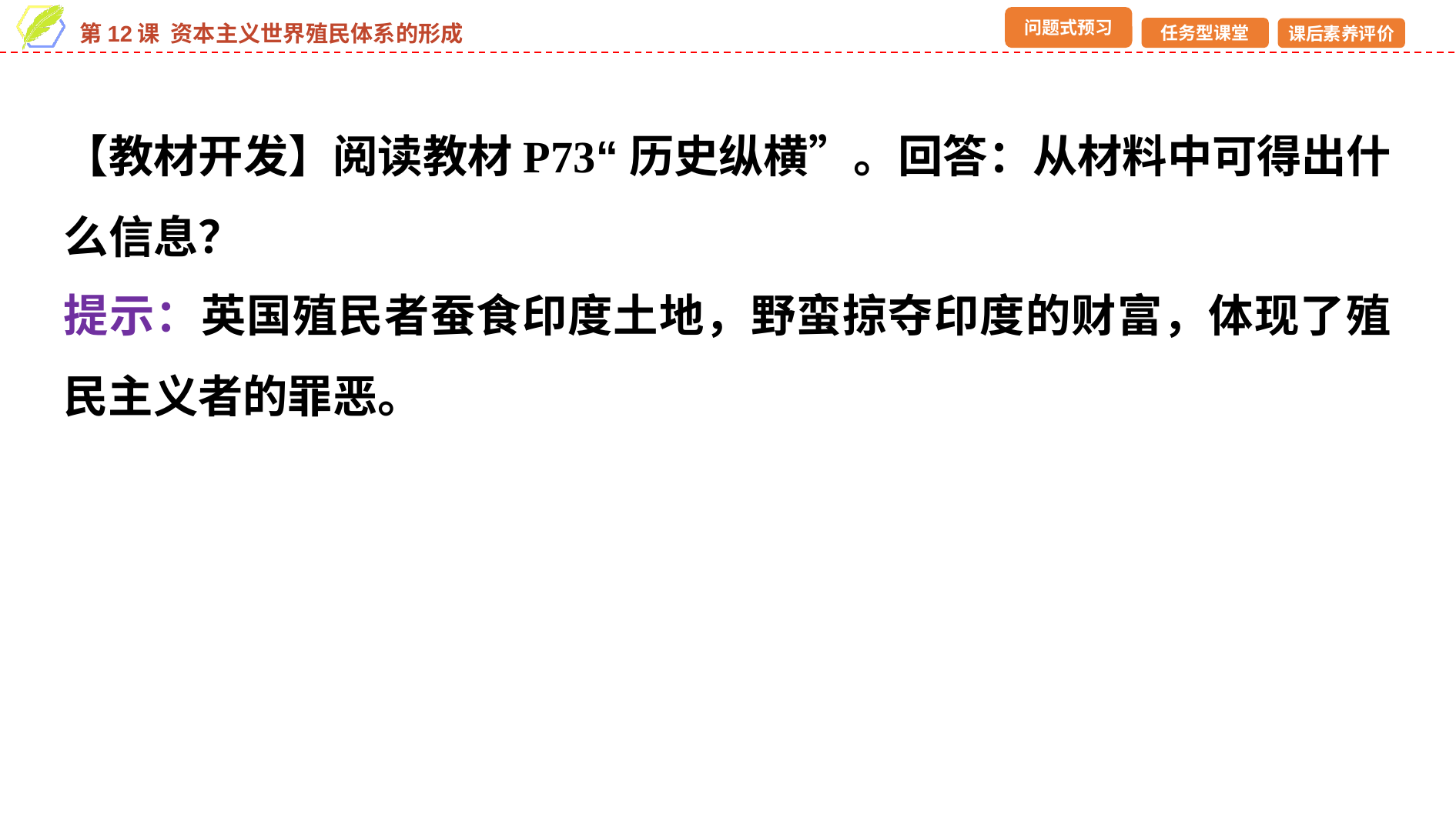

【教材开发】阅读教材P73“历史纵横”。回答：从材料中可得出什么信息？
提示：英国殖民者蚕食印度土地，野蛮掠夺印度的财富，体现了殖民主义者的罪恶。